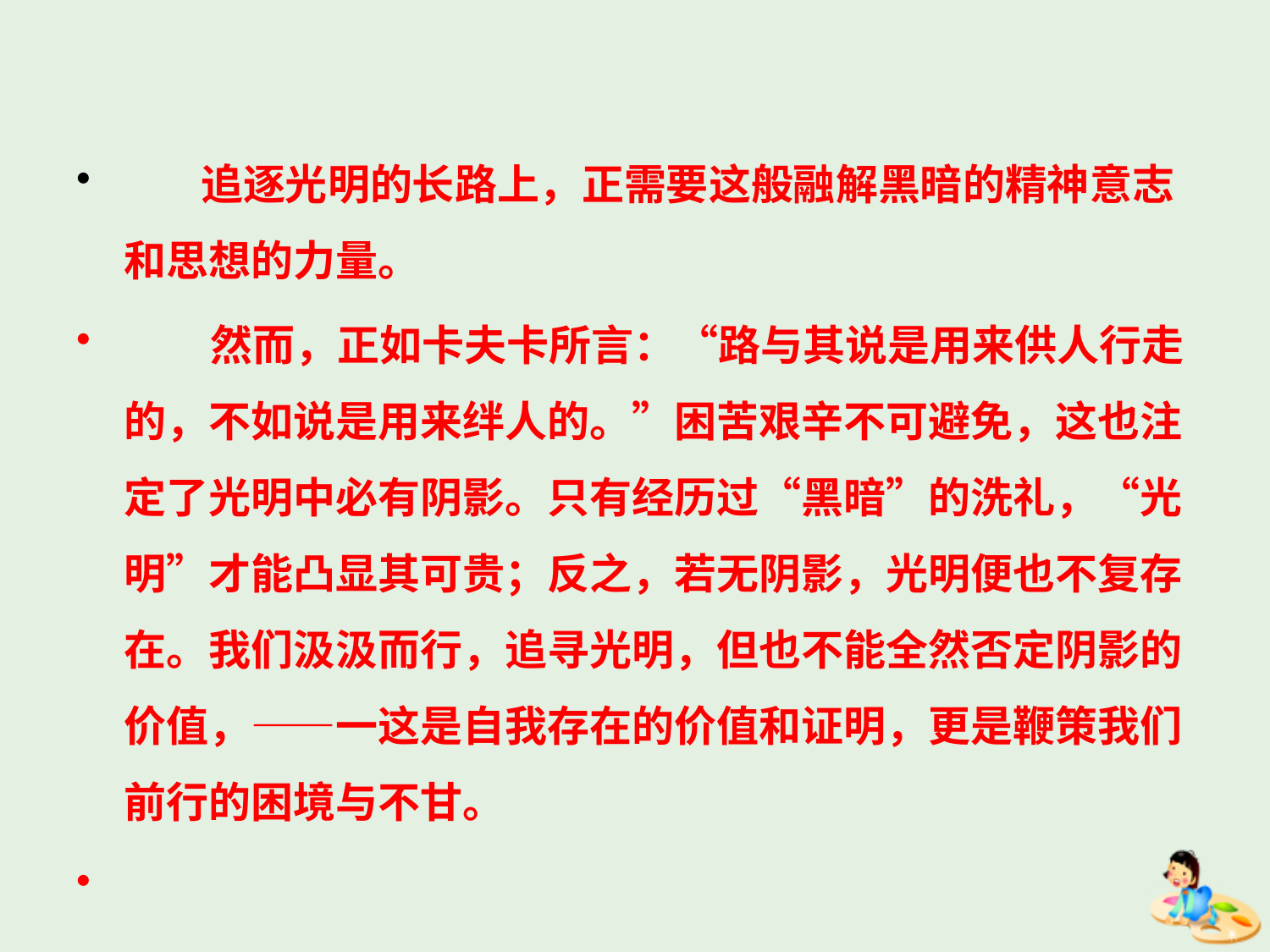

追逐光明的长路上，正需要这般融解黑暗的精神意志和思想的力量。
        然而，正如卡夫卡所言：“路与其说是用来供人行走的，不如说是用来绊人的。”困苦艰辛不可避免，这也注定了光明中必有阴影。只有经历过“黑暗”的洗礼，“光明”才能凸显其可贵；反之，若无阴影，光明便也不复存在。我们汲汲而行，追寻光明，但也不能全然否定阴影的价值，——一这是自我存在的价值和证明，更是鞭策我们前行的困境与不甘。